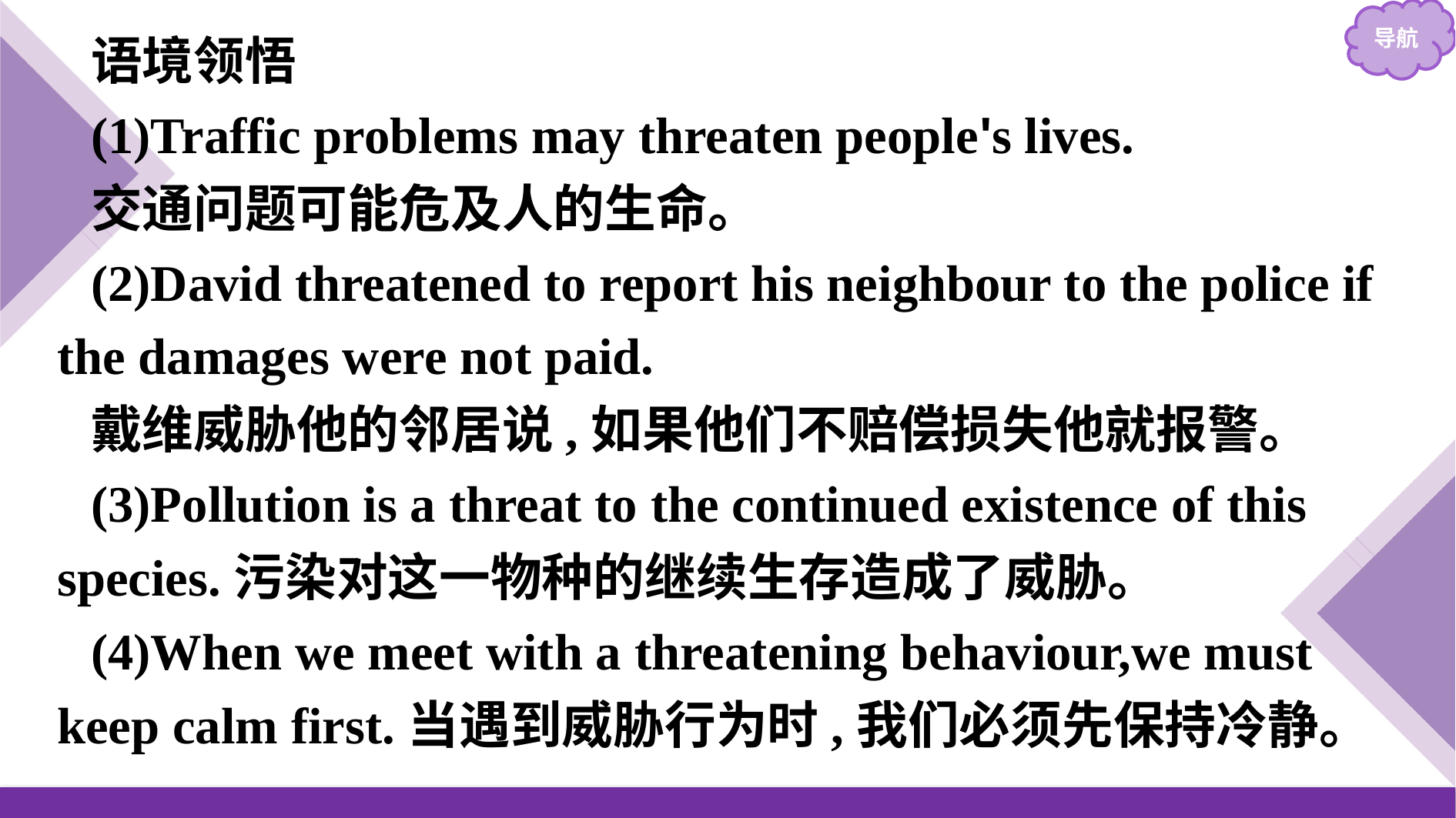

语境领悟
(1)Traffic problems may threaten people's lives.
交通问题可能危及人的生命。
(2)David threatened to report his neighbour to the police if the damages were not paid.
戴维威胁他的邻居说,如果他们不赔偿损失他就报警。
(3)Pollution is a threat to the continued existence of this species.污染对这一物种的继续生存造成了威胁。
(4)When we meet with a threatening behaviour,we must keep calm first.当遇到威胁行为时,我们必须先保持冷静。